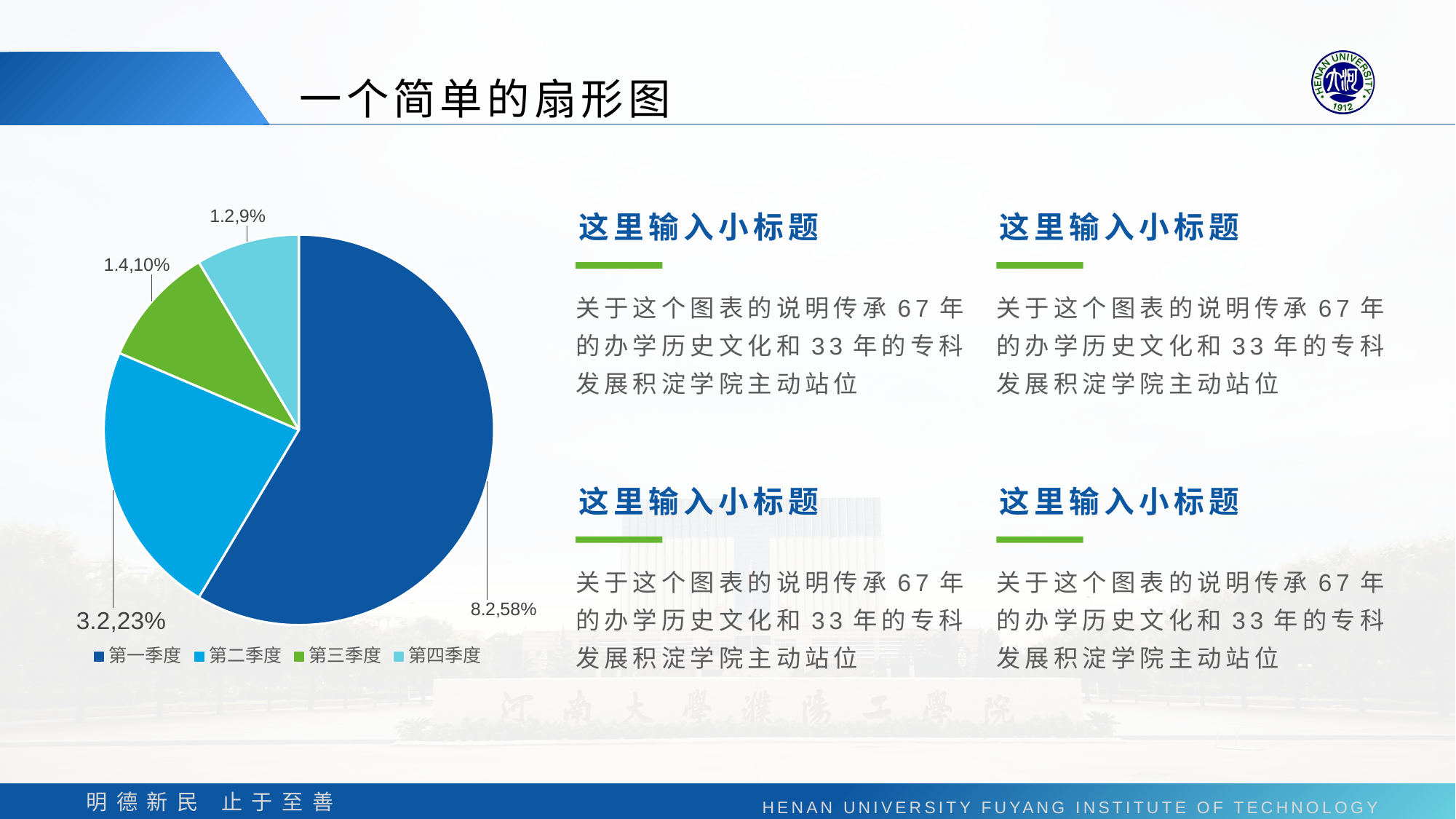

一个简单的扇形图
这里输入小标题
这里输入小标题

### Chart

| Category | 销售额 |
|---|---|
| 第一季度 | 8.2 |
| 第二季度 | 3.2 |
| 第三季度 | 1.4 |
| 第四季度 | 1.2 |

关于这个图表的说明传承67年的办学历史文化和33年的专科发展积淀学院主动站位
关于这个图表的说明传承67年的办学历史文化和33年的专科发展积淀学院主动站位
这里输入小标题
这里输入小标题

关于这个图表的说明传承67年的办学历史文化和33年的专科发展积淀学院主动站位
关于这个图表的说明传承67年的办学历史文化和33年的专科发展积淀学院主动站位